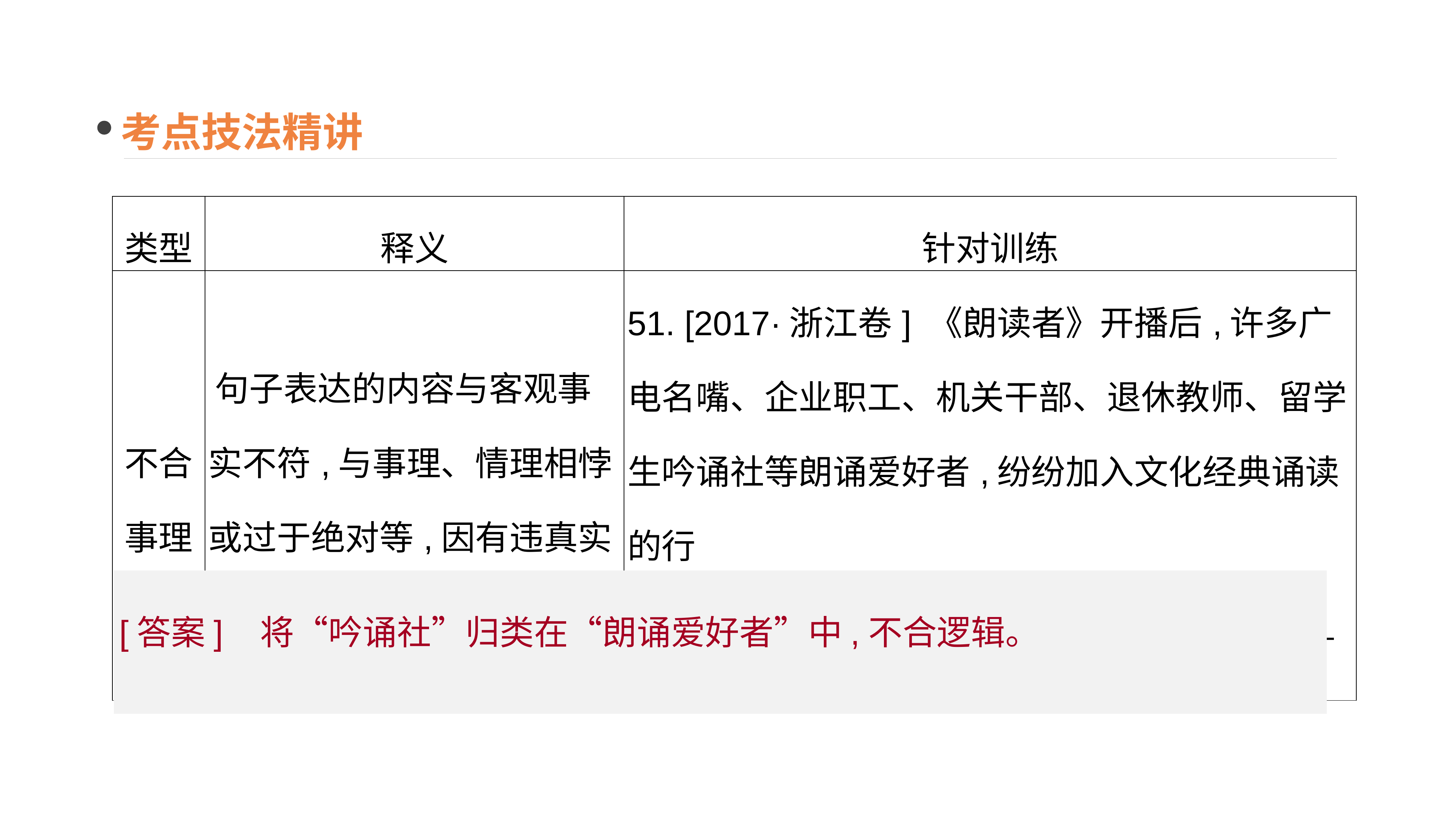

考点技法精讲

| 类型 | 释义 | 针对训练 |
| --- | --- | --- |
| 不合事理 | 句子表达的内容与客观事实不符,与事理、情理相悖或过于绝对等,因有违真实性原则而不能使人信服 | 51. [2017·浙江卷] 《朗读者》开播后,许多广电名嘴、企业职工、机关干部、退休教师、留学生吟诵社等朗诵爱好者,纷纷加入文化经典诵读的行列。\_\_\_\_\_\_\_\_\_\_\_\_\_\_\_\_\_\_\_\_\_\_\_\_\_\_\_\_\_\_\_\_\_\_\_\_\_\_\_\_\_\_\_\_ |

[答案]   将“吟诵社”归类在“朗诵爱好者”中,不合逻辑。